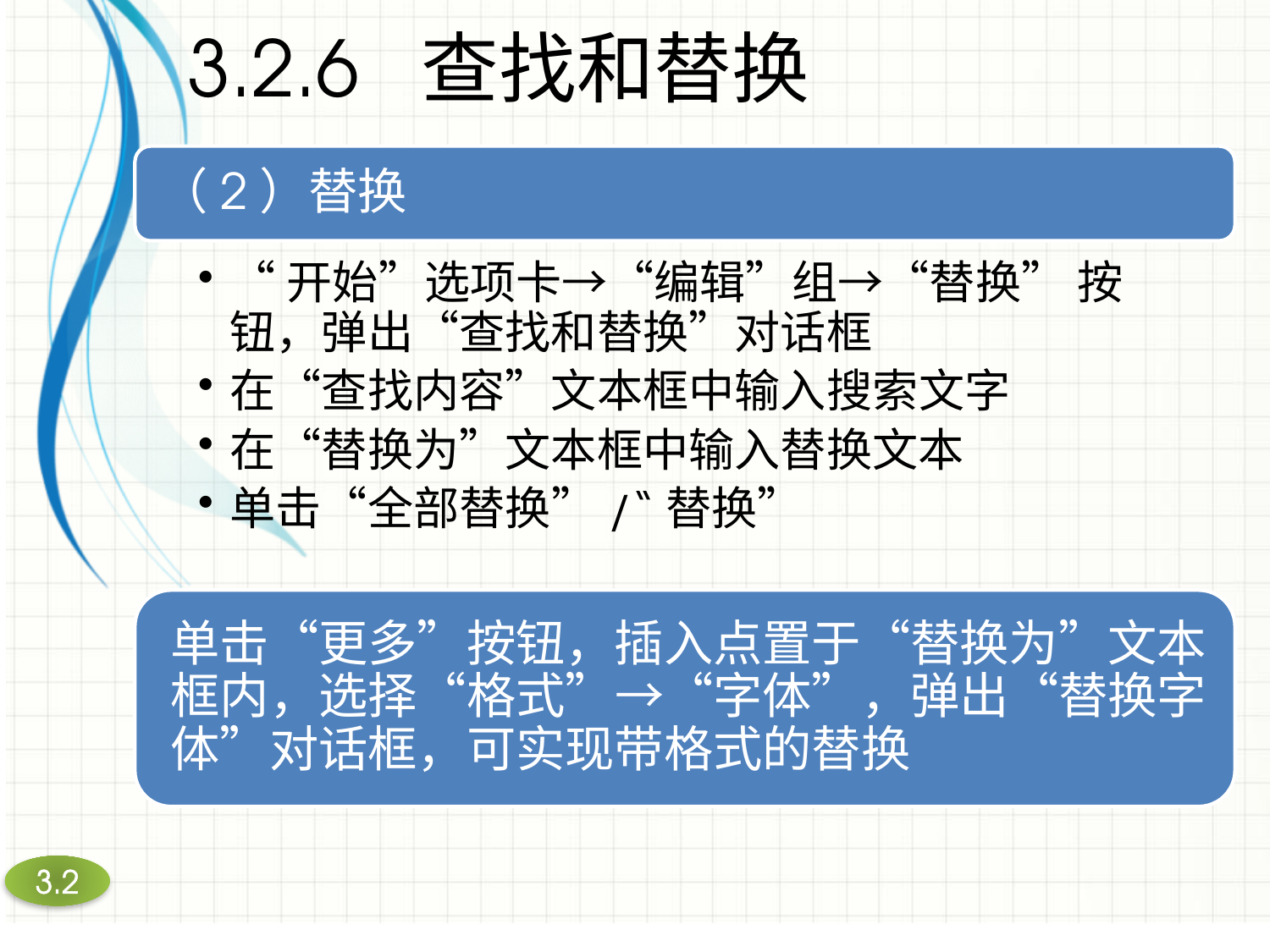

# 3.2.6  查找和替换
（2）替换
“开始”选项卡→“编辑”组→“替换” 按钮，弹出“查找和替换”对话框
在“查找内容”文本框中输入搜索文字
在“替换为”文本框中输入替换文本
单击“全部替换”/“替换”
单击“更多”按钮，插入点置于“替换为”文本框内，选择“格式”→“字体”，弹出“替换字体”对话框，可实现带格式的替换